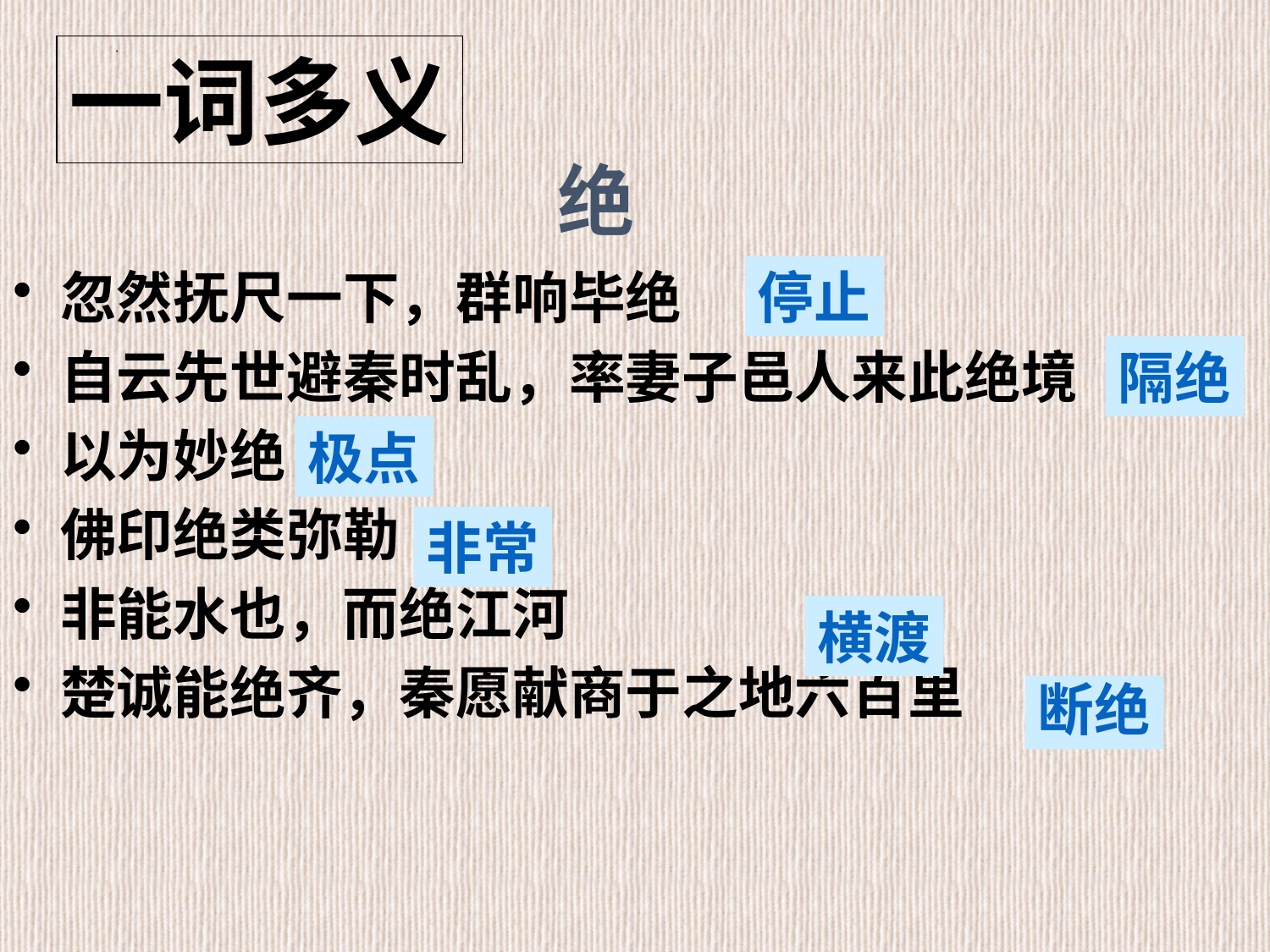

一词多义
绝
忽然抚尺一下，群响毕绝
自云先世避秦时乱，率妻子邑人来此绝境
以为妙绝
佛印绝类弥勒
非能水也，而绝江河
楚诚能绝齐，秦愿献商于之地六百里
停止
隔绝
极点
非常
横渡
断绝